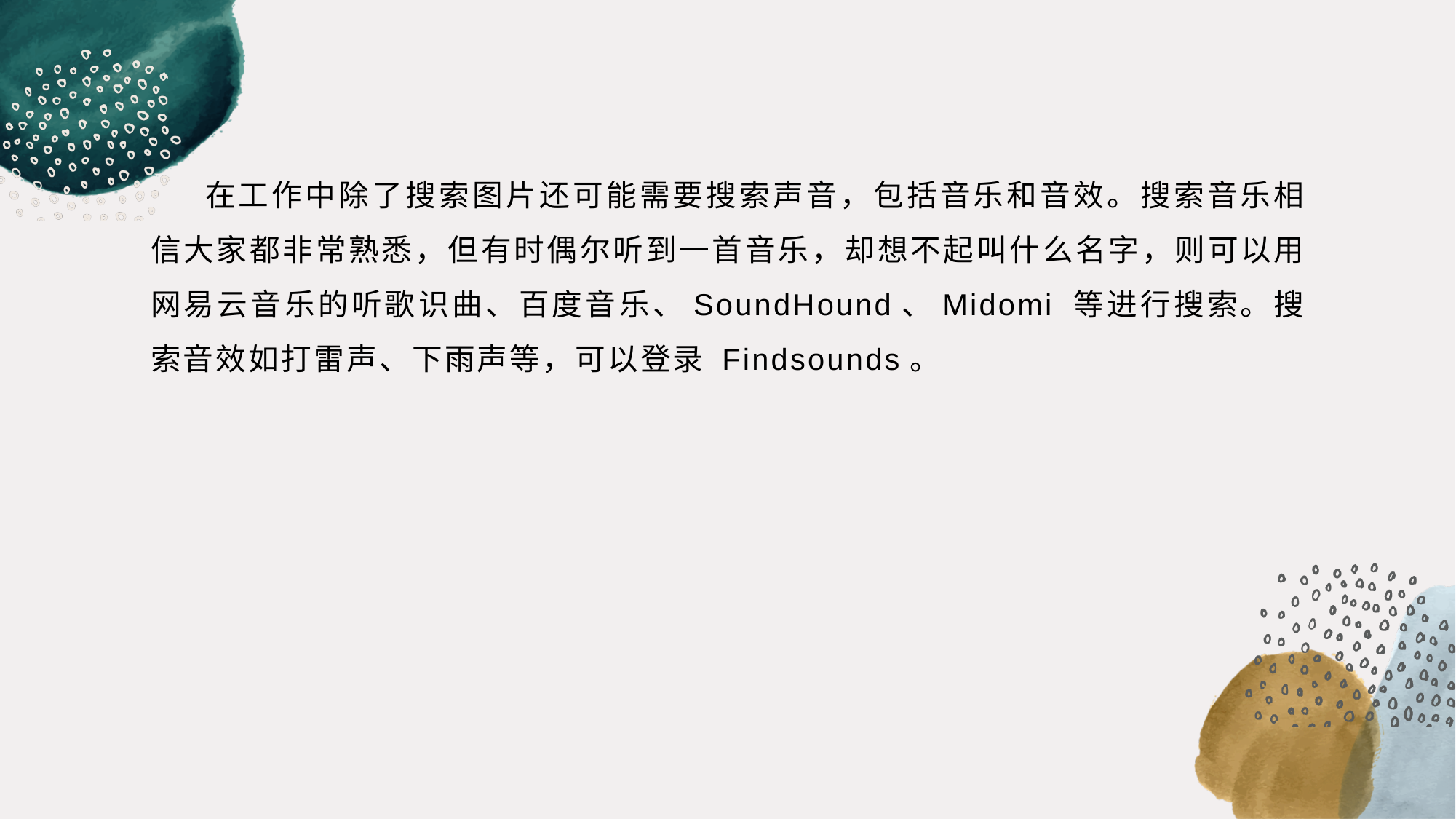

在工作中除了搜索图片还可能需要搜索声音，包括音乐和音效。搜索音乐相信大家都非常熟悉，但有时偶尔听到一首音乐，却想不起叫什么名字，则可以用网易云音乐的听歌识曲、百度音乐、SoundHound、Midomi 等进行搜索。搜索音效如打雷声、下雨声等，可以登录 Findsounds。